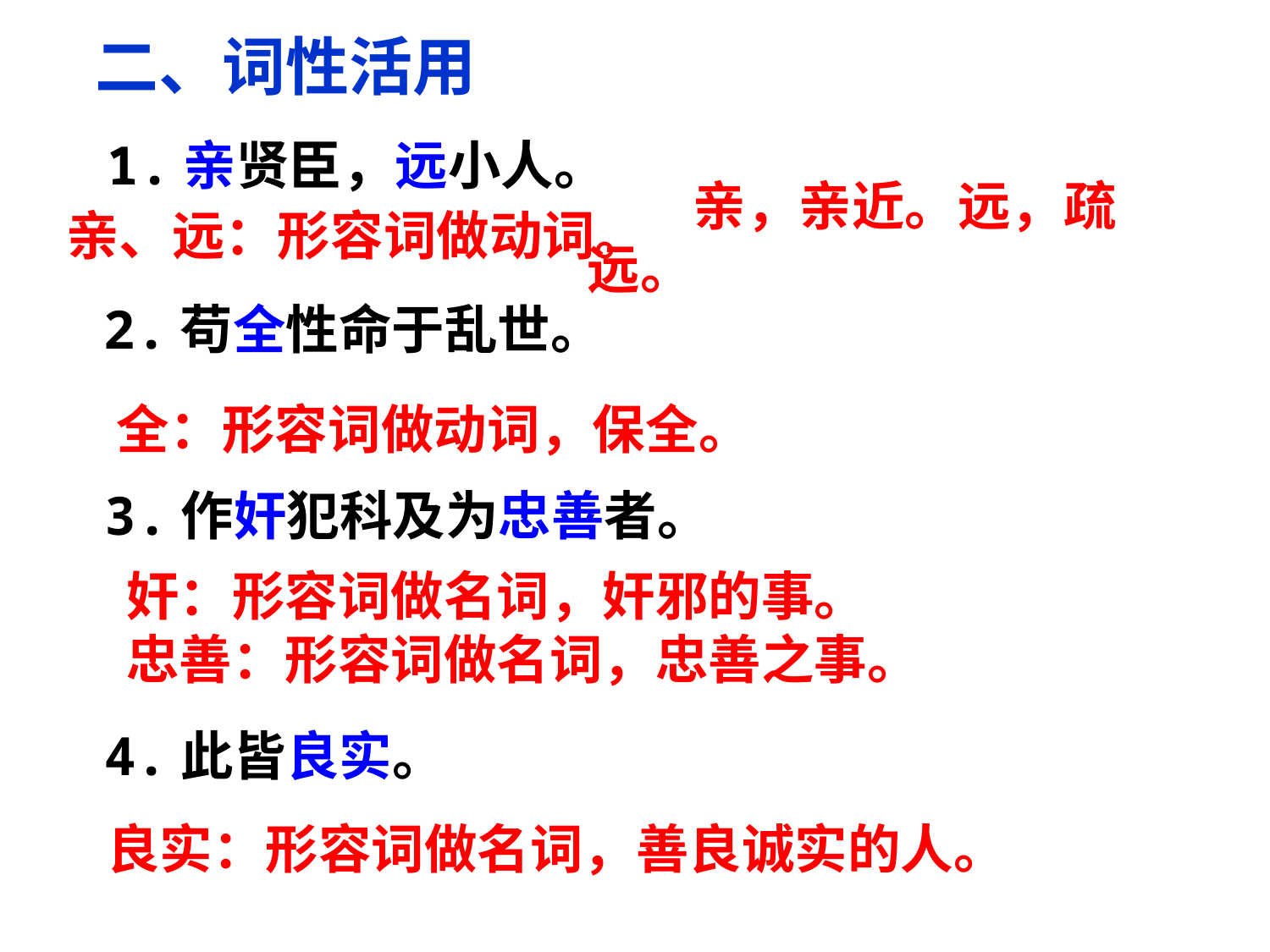

二、词性活用
1.亲贤臣，远小人。
亲、远：形容词做动词。
　　亲，亲近。远，疏远。
2.苟全性命于乱世。
全：形容词做动词，保全。
3.作奸犯科及为忠善者。
奸：形容词做名词，奸邪的事。
忠善：形容词做名词，忠善之事。
4.此皆良实。
良实：形容词做名词，善良诚实的人。